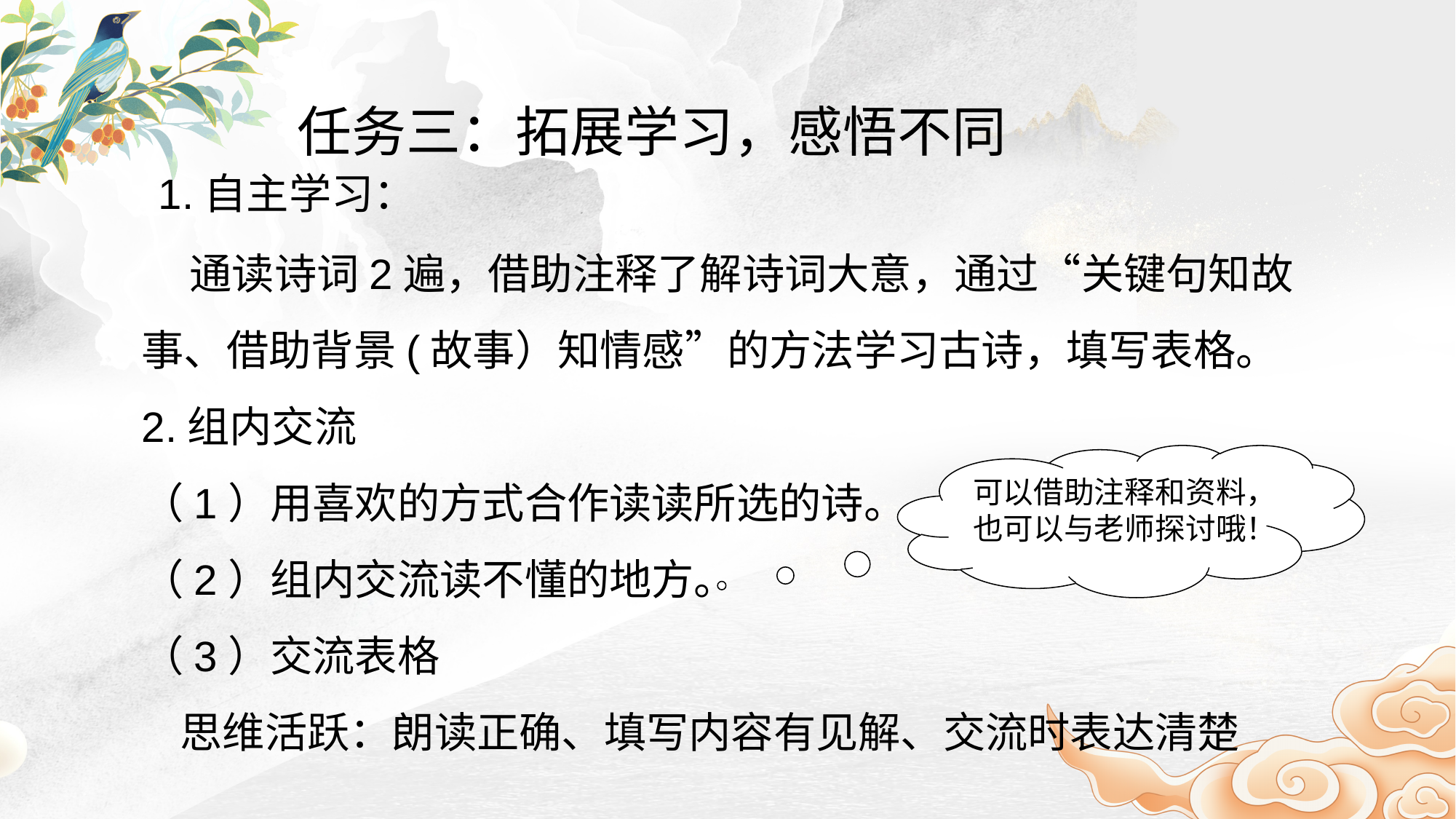

任务三：拓展学习，感悟不同
 1.自主学习：
    通读诗词2遍，借助注释了解诗词大意，通过“关键句知故事、借助背景(故事）知情感”的方法学习古诗，填写表格。
2.组内交流
（1）用喜欢的方式合作读读所选的诗。
（2）组内交流读不懂的地方。
（3）交流表格
   思维活跃：朗读正确、填写内容有见解、交流时表达清楚
可以借助注释和资料，也可以与老师探讨哦！